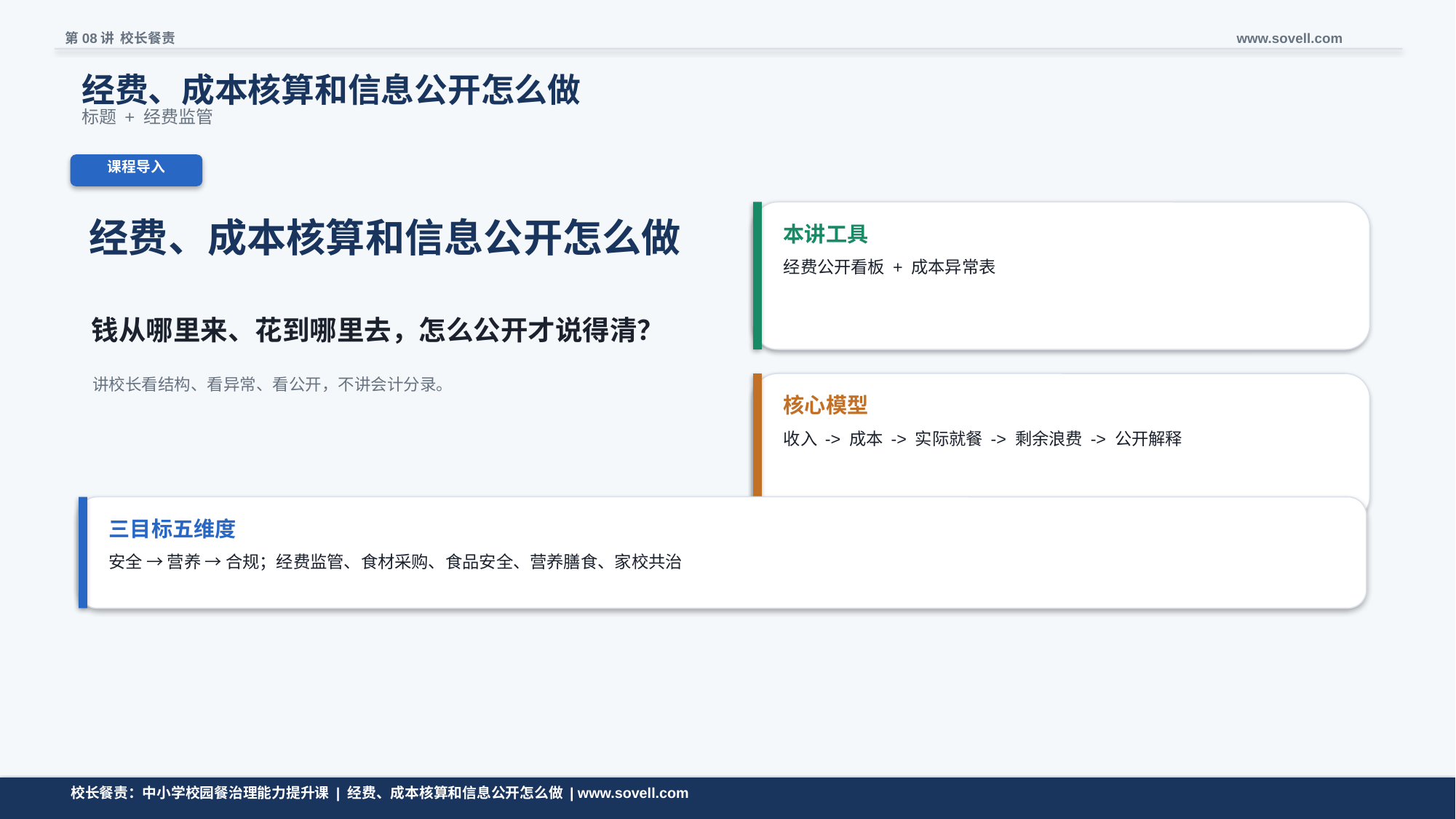

第08讲  校长餐责
www.sovell.com

经费、成本核算和信息公开怎么做
标题 + 经费监管

课程导入

经费、成本核算和信息公开怎么做
本讲工具
经费公开看板 + 成本异常表
钱从哪里来、花到哪里去，怎么公开才说得清？
讲校长看结构、看异常、看公开，不讲会计分录。

核心模型
收入 -> 成本 -> 实际就餐 -> 剩余浪费 -> 公开解释

三目标五维度
安全 → 营养 → 合规；经费监管、食材采购、食品安全、营养膳食、家校共治

校长餐责：中小学校园餐治理能力提升课 | 经费、成本核算和信息公开怎么做 | www.sovell.com
校长餐责：中小学校园餐治理能力提升课 | 经费、成本核算和信息公开怎么做 | www.sovell.com